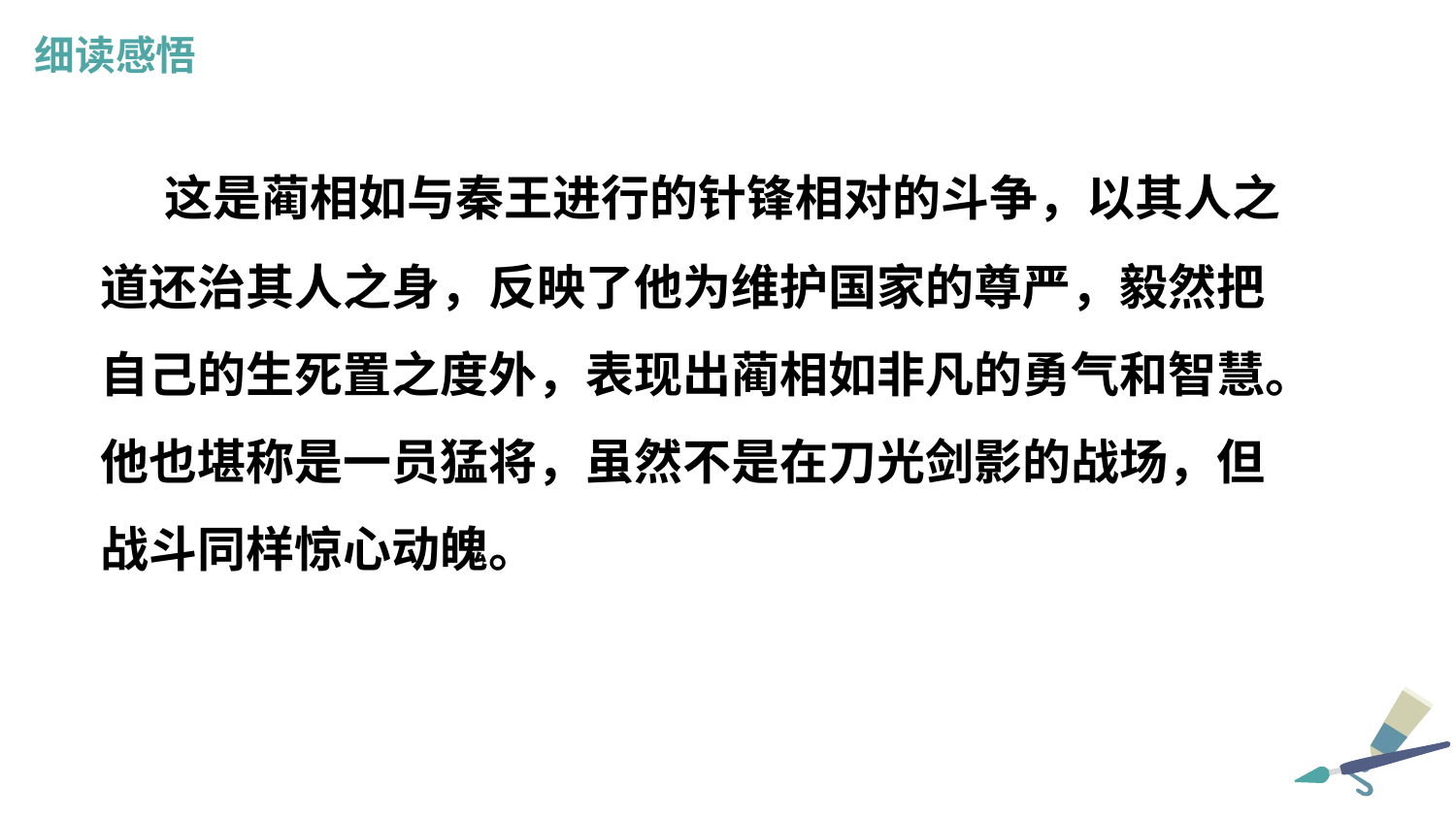

细读感悟
    这是蔺相如与秦王进行的针锋相对的斗争，以其人之道还治其人之身，反映了他为维护国家的尊严，毅然把自己的生死置之度外，表现出蔺相如非凡的勇气和智慧。他也堪称是一员猛将，虽然不是在刀光剑影的战场，但战斗同样惊心动魄。